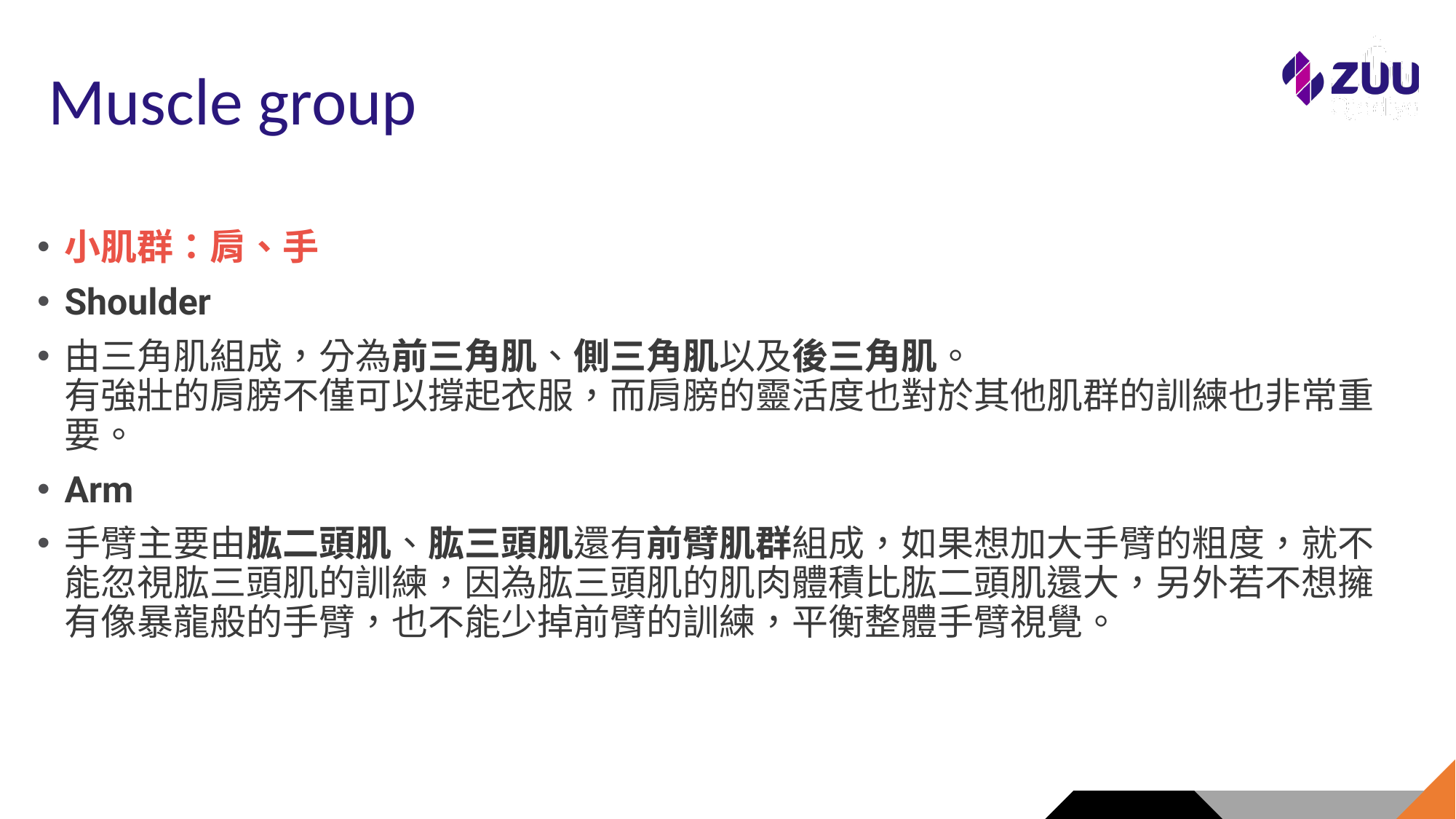

# Muscle group
小肌群：肩、手
Shoulder
由三角肌組成，分為前三角肌、側三角肌以及後三角肌。
有強壯的肩膀不僅可以撐起衣服，而肩膀的靈活度也對於其他肌群的訓練也非常重要。
Arm
手臂主要由肱二頭肌、肱三頭肌還有前臂肌群組成，如果想加大手臂的粗度，就不能忽視肱三頭肌的訓練，因為肱三頭肌的肌肉體積比肱二頭肌還大，另外若不想擁有像暴龍般的手臂，也不能少掉前臂的訓練，平衡整體手臂視覺。

12